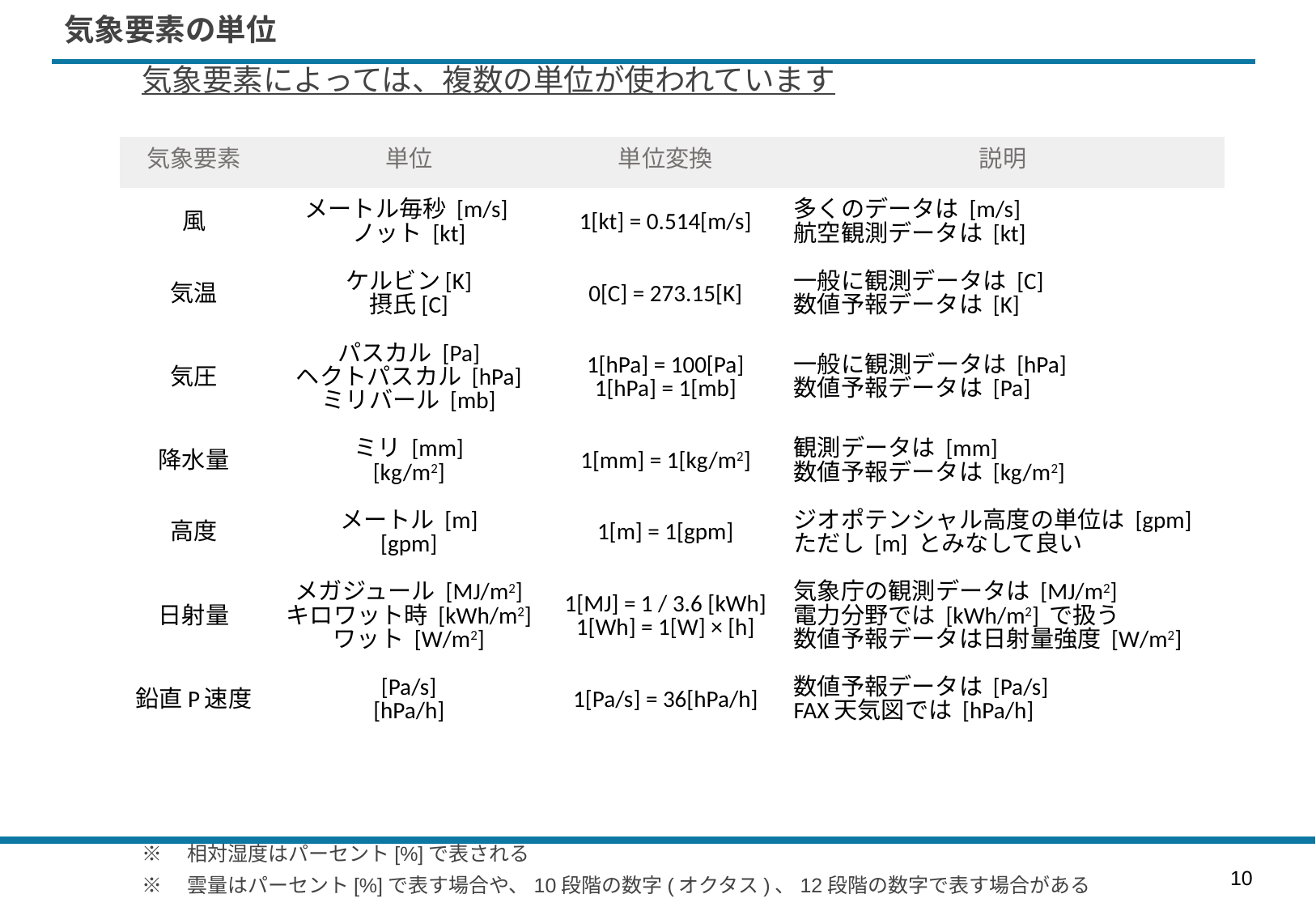

# 気象要素の単位
気象要素によっては、複数の単位が使われています
| 気象要素 | 単位 | 単位変換 | 説明 |
| --- | --- | --- | --- |
| 風 | メートル毎秒 [m/s] ノット [kt] | 1[kt] = 0.514[m/s] | 多くのデータは [m/s] 航空観測データは [kt] |
| 気温 | ケルビン[K] 摂氏[C] | 0[C] = 273.15[K] | 一般に観測データは [C] 数値予報データは [K] |
| 気圧 | パスカル [Pa] ヘクトパスカル [hPa] ミリバール [mb] | 1[hPa] = 100[Pa] 1[hPa] = 1[mb] | 一般に観測データは [hPa] 数値予報データは [Pa] |
| 降水量 | ミリ [mm] [kg/m2] | 1[mm] = 1[kg/m2] | 観測データは [mm] 数値予報データは [kg/m2] |
| 高度 | メートル [m] [gpm] | 1[m] = 1[gpm] | ジオポテンシャル高度の単位は [gpm] ただし [m] とみなして良い |
| 日射量 | メガジュール [MJ/m2] キロワット時 [kWh/m2] ワット [W/m2] | 1[MJ] = 1 / 3.6 [kWh] 1[Wh] = 1[W] × [h] | 気象庁の観測データは [MJ/m2] 電力分野では [kWh/m2] で扱う 数値予報データは日射量強度 [W/m2] |
| 鉛直P速度 | [Pa/s] [hPa/h] | 1[Pa/s] = 36[hPa/h] | 数値予報データは [Pa/s] FAX天気図では [hPa/h] |
※　相対湿度はパーセント[%]で表される
※　雲量はパーセント[%]で表す場合や、10段階の数字(オクタス)、12段階の数字で表す場合がある